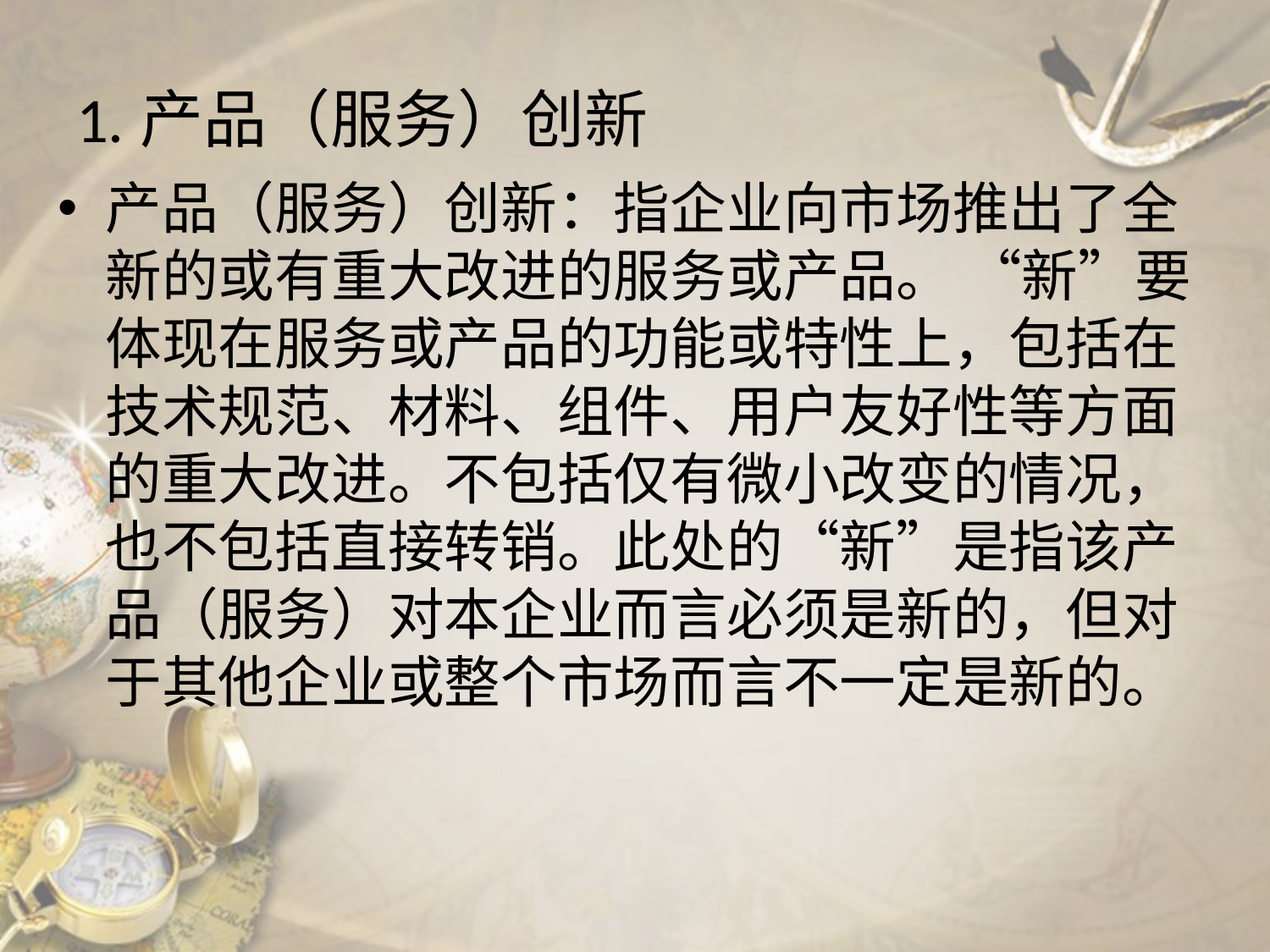

# 1.产品（服务）创新
产品（服务）创新：指企业向市场推出了全新的或有重大改进的服务或产品。 “新”要体现在服务或产品的功能或特性上，包括在技术规范、材料、组件、用户友好性等方面的重大改进。不包括仅有微小改变的情况，也不包括直接转销。此处的“新”是指该产品（服务）对本企业而言必须是新的，但对于其他企业或整个市场而言不一定是新的。